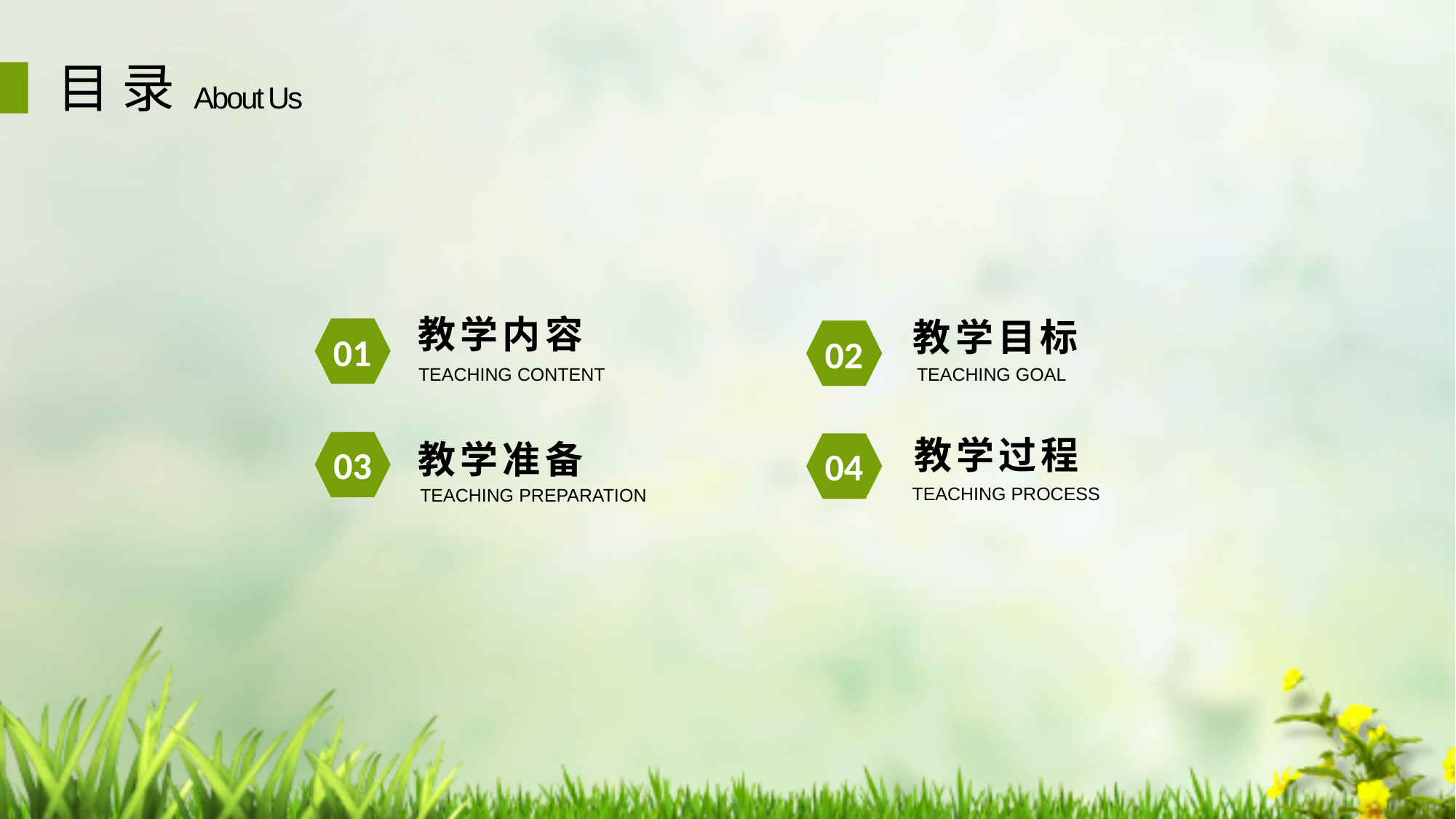

目 录
About Us

教学内容

01
TEACHING CONTENT
教学目标

02
TEACHING GOAL
教学过程

04
TEACHING PROCESS
教学准备

03
TEACHING PREPARATION